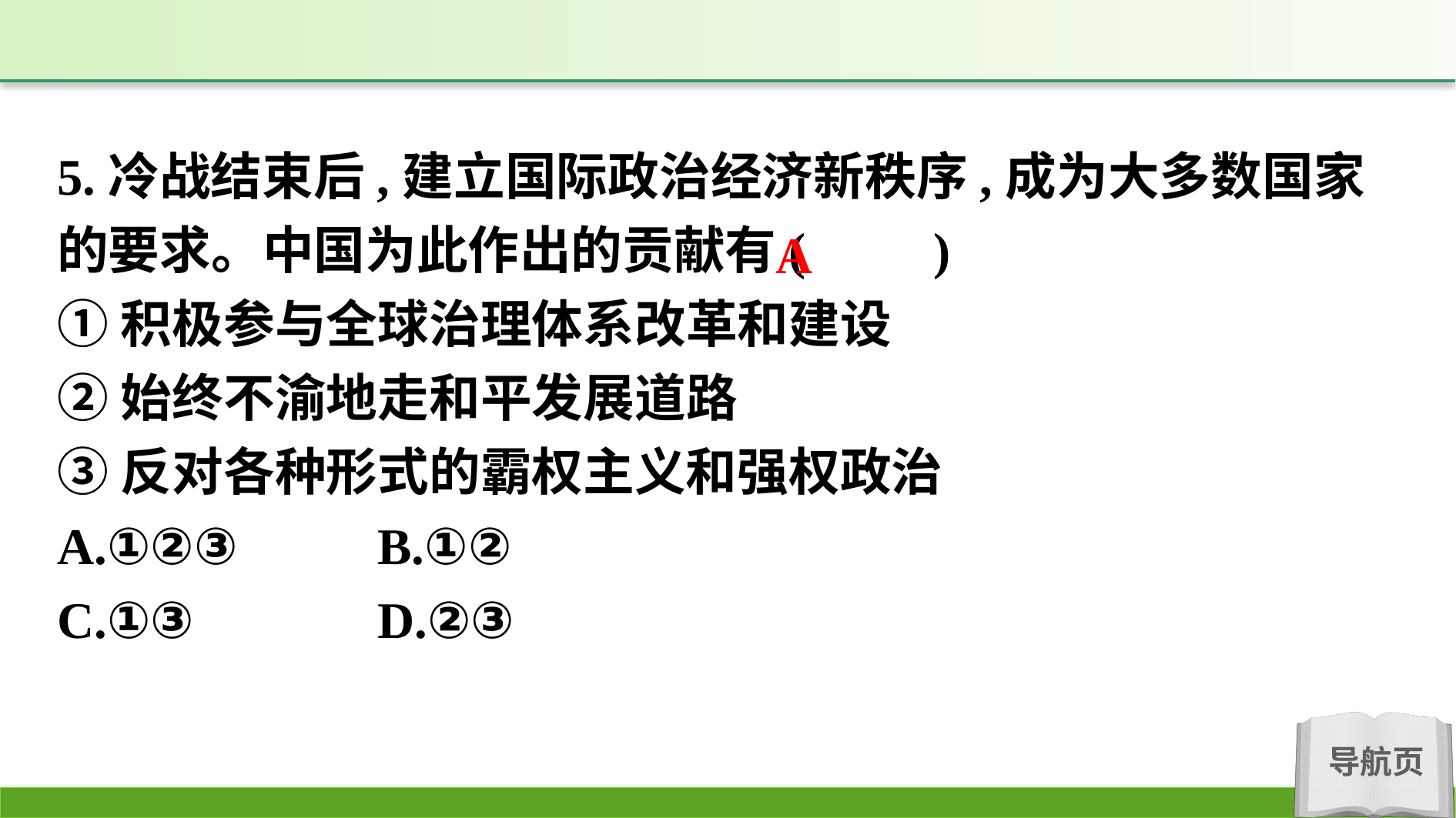

5.冷战结束后,建立国际政治经济新秩序,成为大多数国家的要求。中国为此作出的贡献有(　　)
①积极参与全球治理体系改革和建设
②始终不渝地走和平发展道路
③反对各种形式的霸权主义和强权政治
A.①②③		B.①②
C.①③		D.②③
A